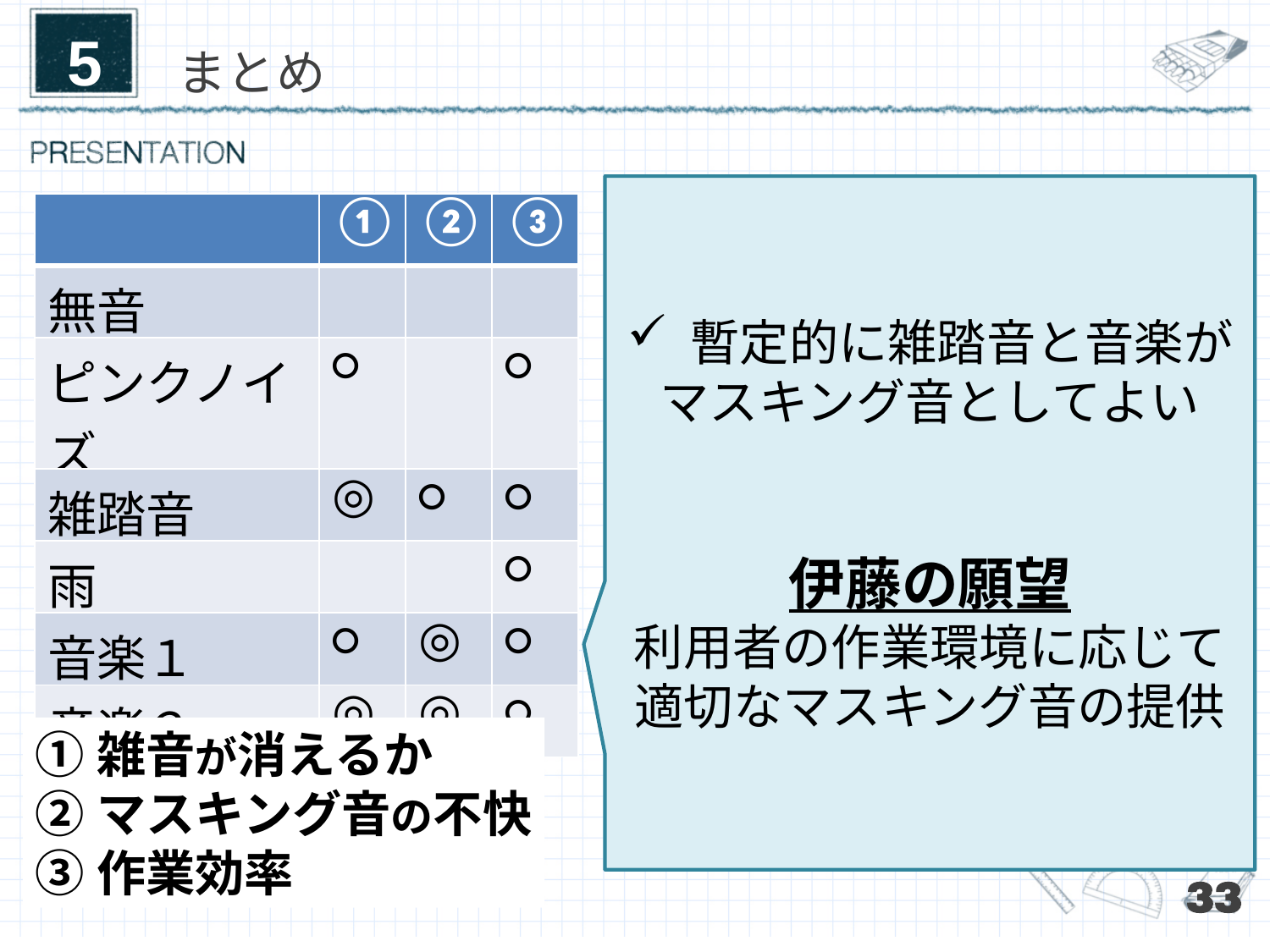

5
# まとめ
暫定的に雑踏音と音楽が
マスキング音としてよい

伊藤の願望
利用者の作業環境に応じて
適切なマスキング音の提供
|  | ① | ② | ③ |
| --- | --- | --- | --- |
| 無音 |  |  |  |
| ピンクノイズ | ○ |  | ○ |
| 雑踏音 | ◎ | ○ | ○ |
| 雨 |  |  | ○ |
| 音楽１ | ○ | ◎ | ○ |
| 音楽２ | ◎ | ◎ | ○ |
①雑音が消えるか
②マスキング音の不快
③作業効率
33